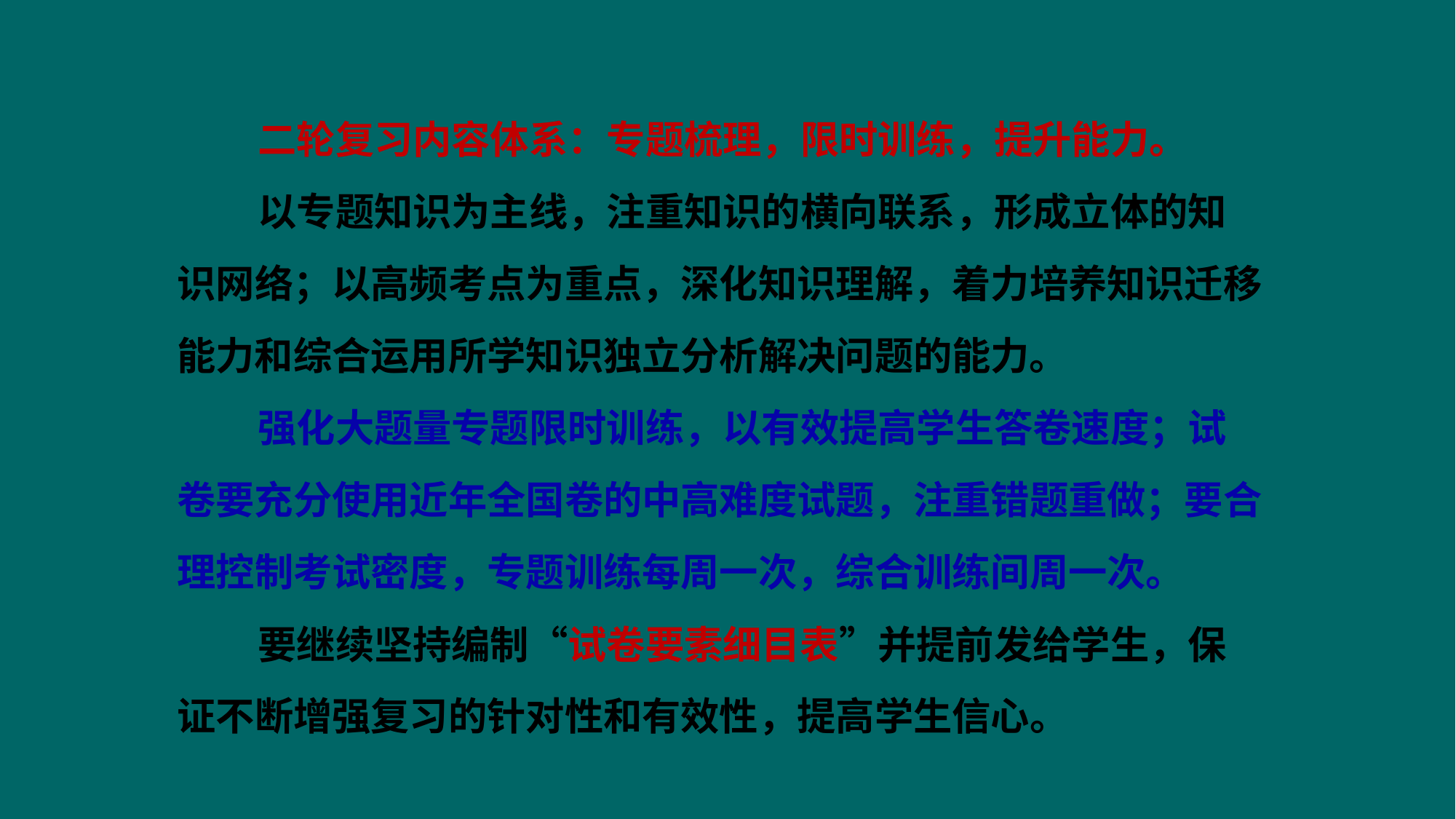

二轮复习内容体系：专题梳理，限时训练，提升能力。
以专题知识为主线，注重知识的横向联系，形成立体的知识网络；以高频考点为重点，深化知识理解，着力培养知识迁移能力和综合运用所学知识独立分析解决问题的能力。
强化大题量专题限时训练，以有效提高学生答卷速度；试卷要充分使用近年全国卷的中高难度试题，注重错题重做；要合理控制考试密度，专题训练每周一次，综合训练间周一次。
要继续坚持编制“试卷要素细目表”并提前发给学生，保证不断增强复习的针对性和有效性，提高学生信心。